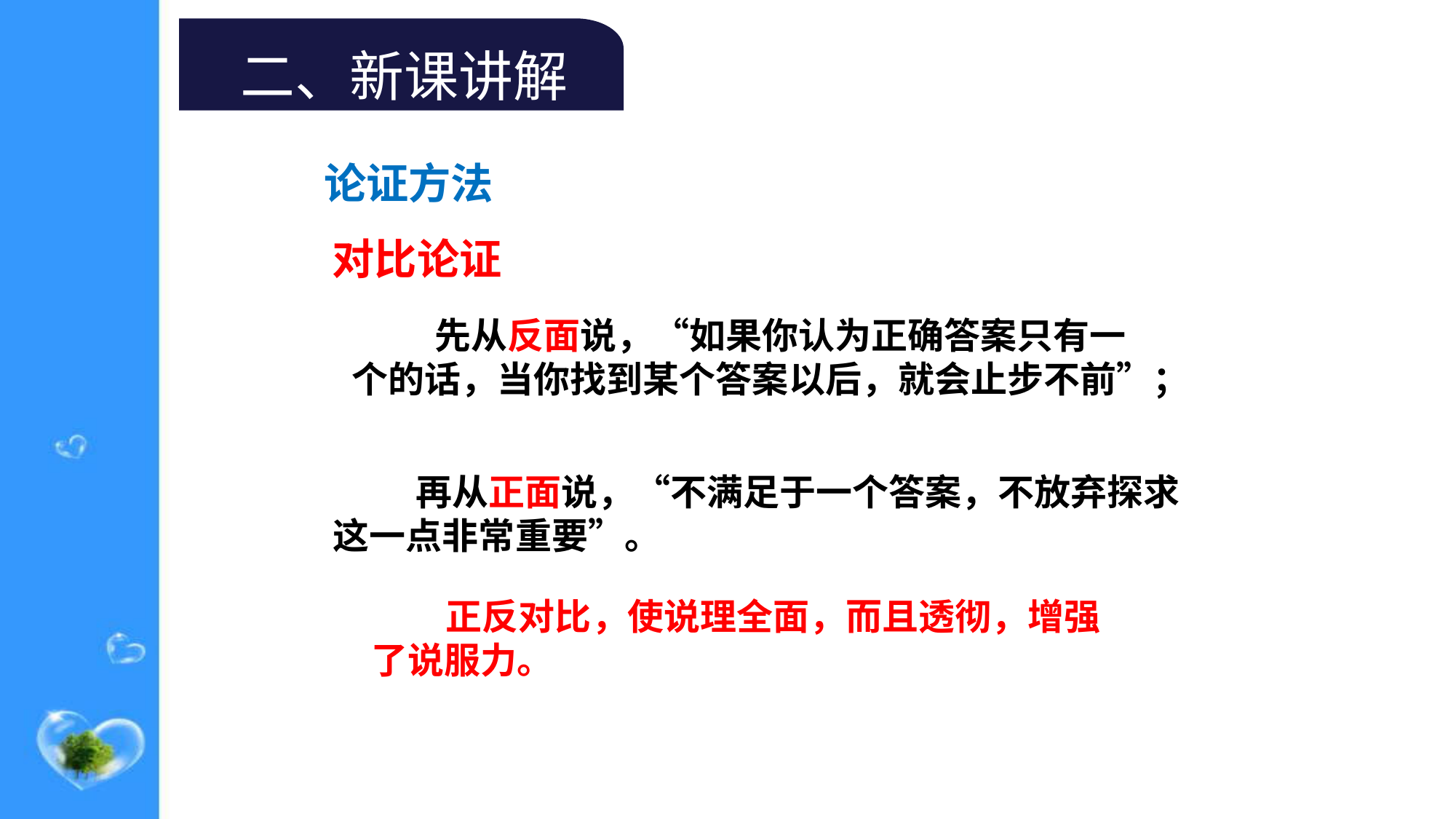

二、新课讲解

论证方法
对比论证
         先从反面说，“如果你认为正确答案只有一个的话，当你找到某个答案以后，就会止步不前”；

         再从正面说，“不满足于一个答案，不放弃探求这一点非常重要”。
        正反对比，使说理全面，而且透彻，增强了说服力。